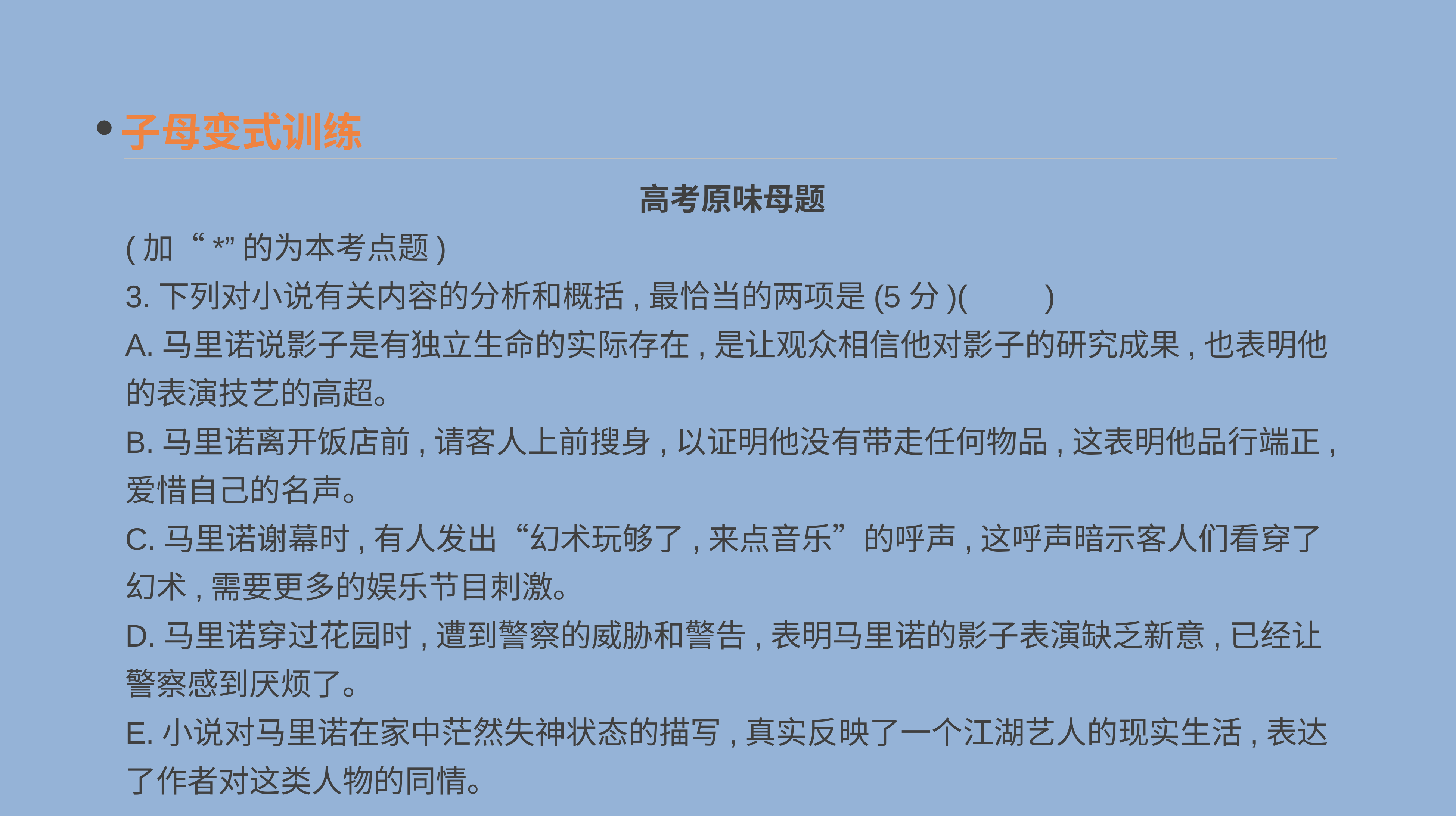

子母变式训练

高考原味母题
(加“*”的为本考点题)
3.下列对小说有关内容的分析和概括,最恰当的两项是(5分)(　　)
A.马里诺说影子是有独立生命的实际存在,是让观众相信他对影子的研究成果,也表明他的表演技艺的高超。
B.马里诺离开饭店前,请客人上前搜身,以证明他没有带走任何物品,这表明他品行端正,爱惜自己的名声。
C.马里诺谢幕时,有人发出“幻术玩够了,来点音乐”的呼声,这呼声暗示客人们看穿了幻术,需要更多的娱乐节目刺激。
D.马里诺穿过花园时,遭到警察的威胁和警告,表明马里诺的影子表演缺乏新意,已经让警察感到厌烦了。
E.小说对马里诺在家中茫然失神状态的描写,真实反映了一个江湖艺人的现实生活,表达了作者对这类人物的同情。